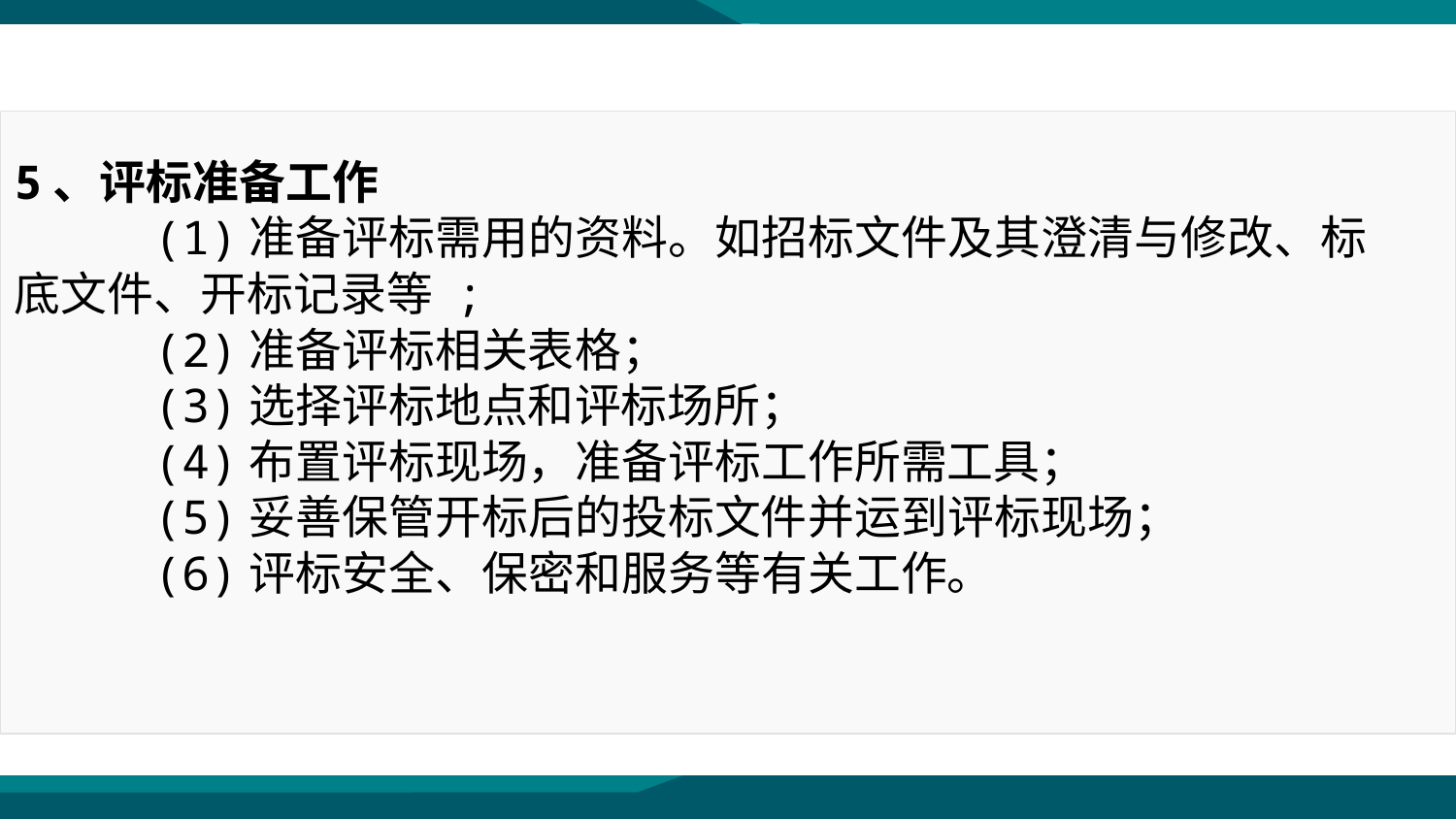

5、评标准备工作
     (1)准备评标需用的资料。如招标文件及其澄清与修改、标底文件、开标记录等 ;
     (2)准备评标相关表格；
     (3)选择评标地点和评标场所；
     (4)布置评标现场，准备评标工作所需工具；
     (5)妥善保管开标后的投标文件并运到评标现场；
     (6)评标安全、保密和服务等有关工作。